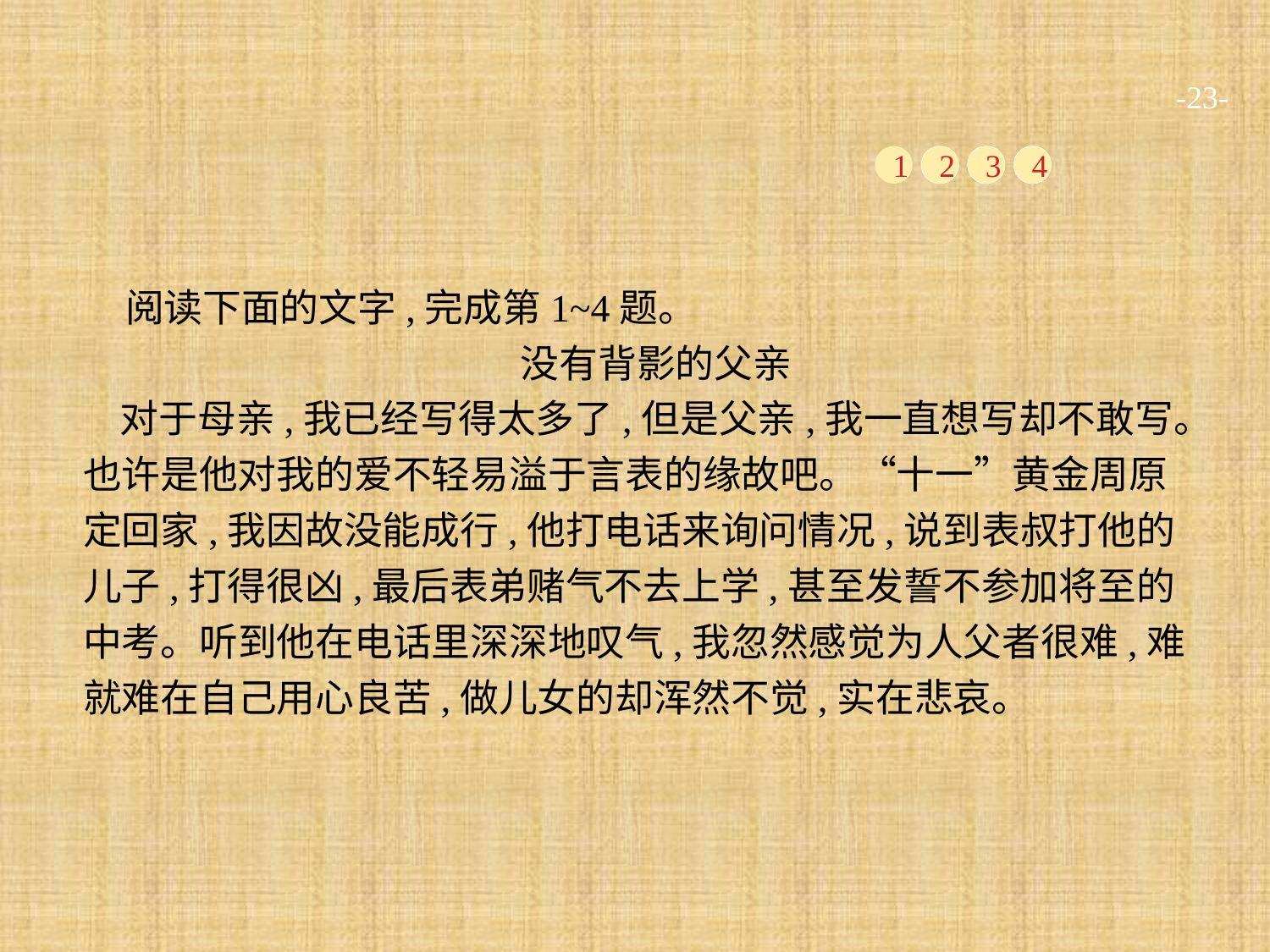

-23-
1
2
3
4
阅读下面的文字,完成第1~4题。
没有背影的父亲
对于母亲,我已经写得太多了,但是父亲,我一直想写却不敢写。也许是他对我的爱不轻易溢于言表的缘故吧。“十一”黄金周原定回家,我因故没能成行,他打电话来询问情况,说到表叔打他的儿子,打得很凶,最后表弟赌气不去上学,甚至发誓不参加将至的中考。听到他在电话里深深地叹气,我忽然感觉为人父者很难,难就难在自己用心良苦,做儿女的却浑然不觉,实在悲哀。